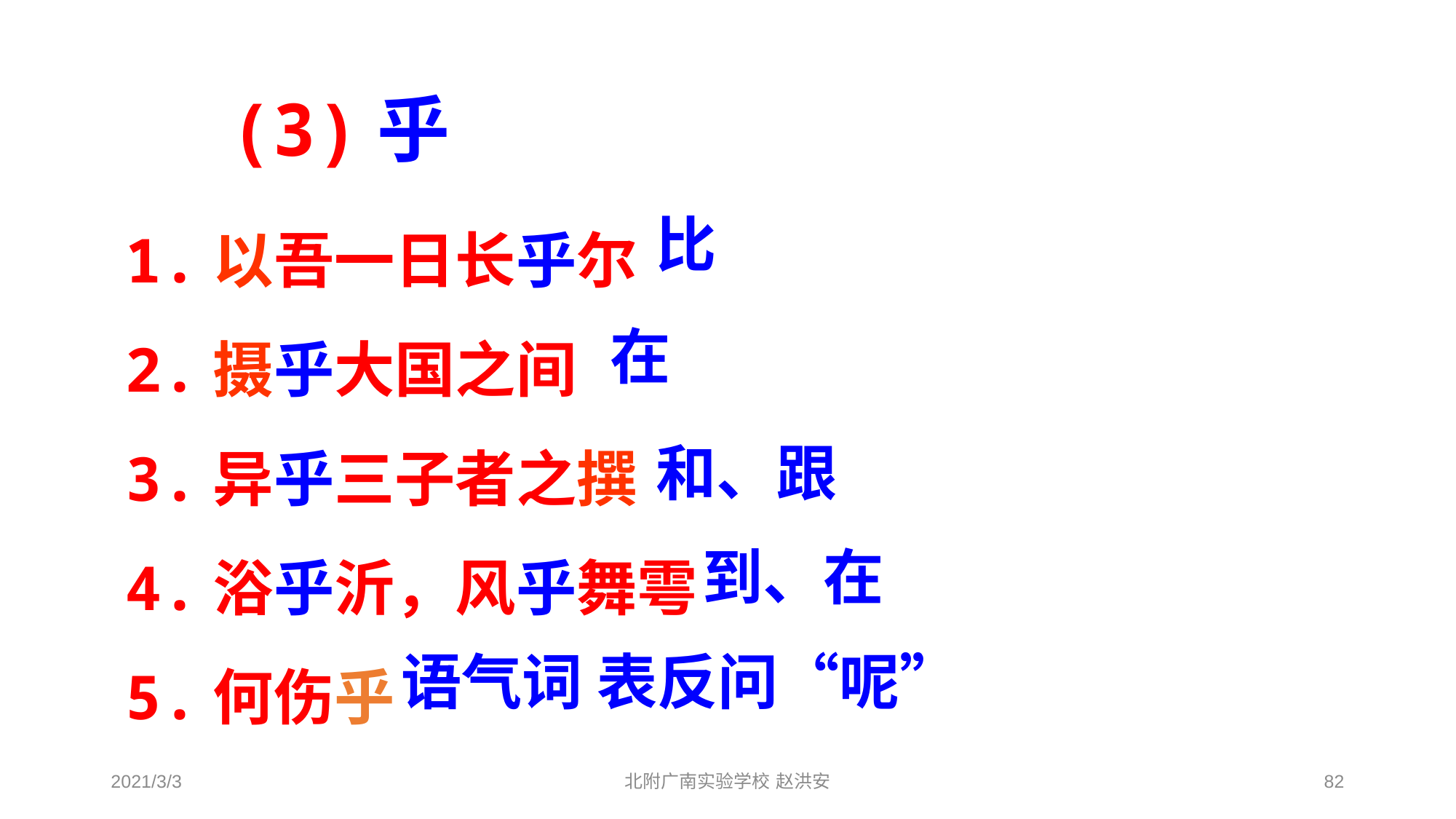

(3)乎
1.以吾一日长乎尔
2.摄乎大国之间
3.异乎三子者之撰
4.浴乎沂，风乎舞雩
5.何伤乎
比
在
和、跟
到、在
语气词 表反问“呢”
2021/3/3
北附广南实验学校 赵洪安
82